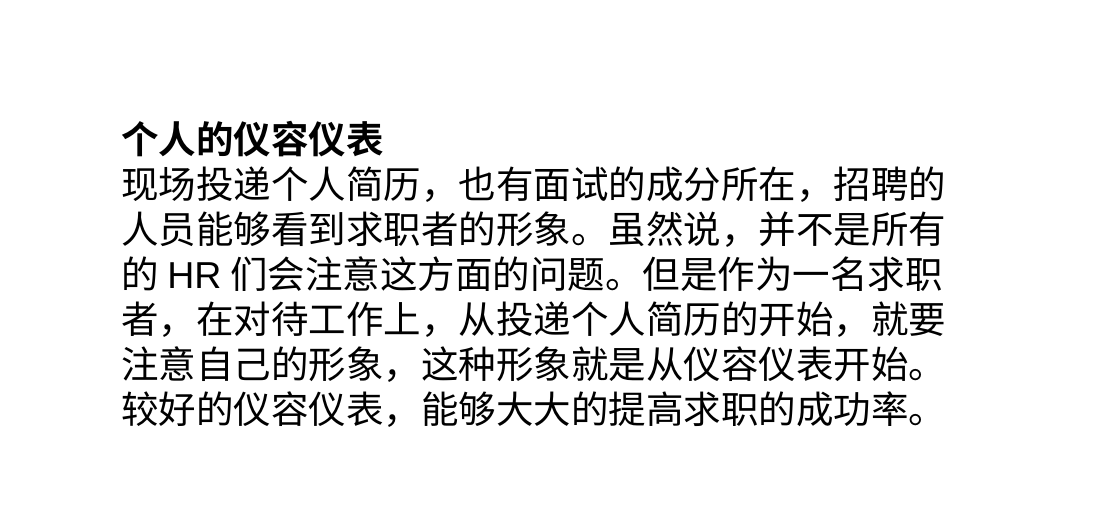

个人的仪容仪表
现场投递个人简历，也有面试的成分所在，招聘的人员能够看到求职者的形象。虽然说，并不是所有的HR们会注意这方面的问题。但是作为一名求职者，在对待工作上，从投递个人简历的开始，就要注意自己的形象，这种形象就是从仪容仪表开始。较好的仪容仪表，能够大大的提高求职的成功率。
简历模板 www.jianlimuban.cn